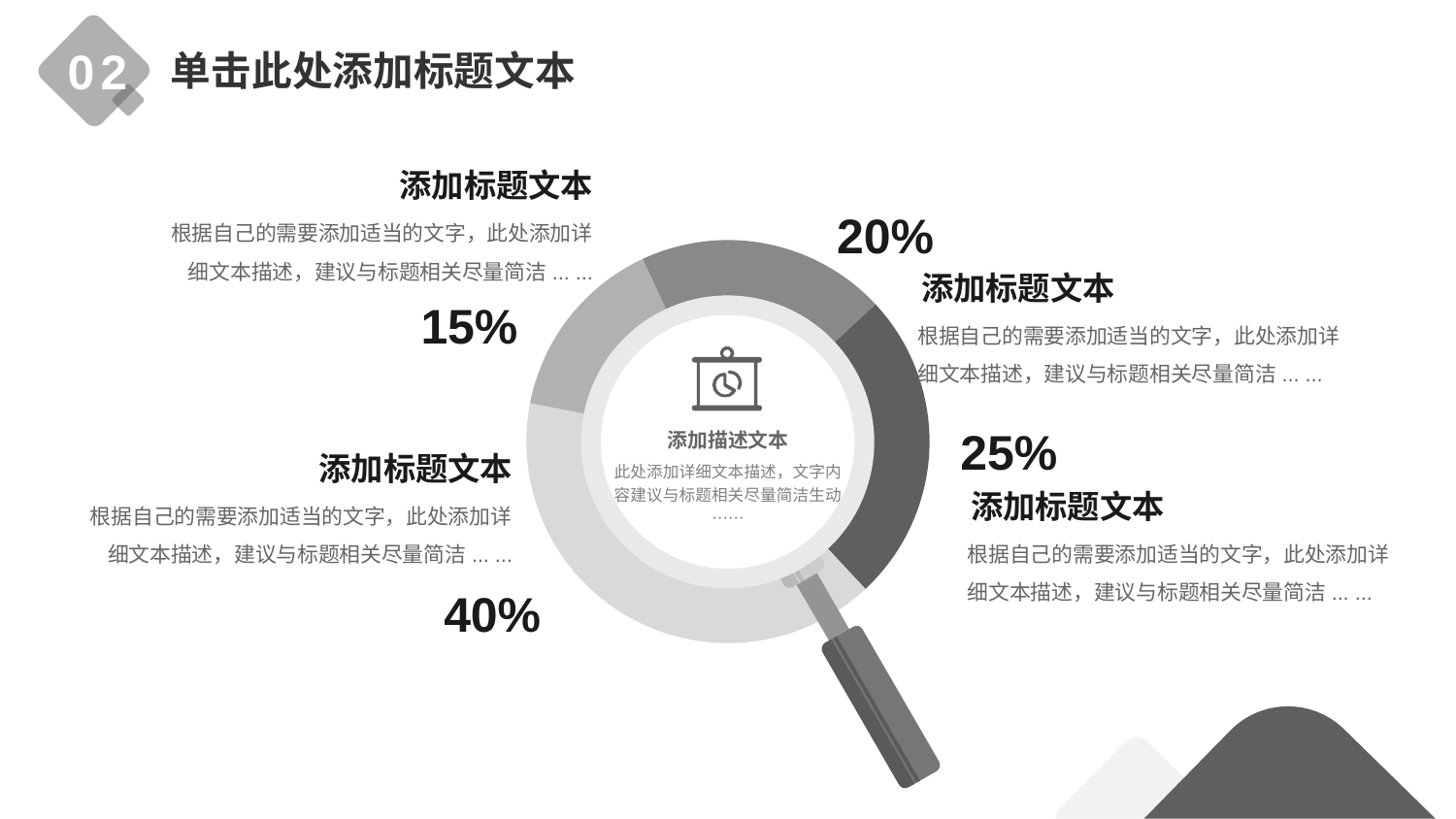

02
单击此处添加标题文本
添加标题文本
根据自己的需要添加适当的文字，此处添加详细文本描述，建议与标题相关尽量简洁... ...
20%

### Chart

| Category | 销售额 |
|---|---|
| 红 | 25.0 |
| 蓝 | 40.0 |
| 青 | 15.0 |
| 橙 | 20.0 |
添加标题文本
根据自己的需要添加适当的文字，此处添加详细文本描述，建议与标题相关尽量简洁... ...
15%

25%
添加描述文本
此处添加详细文本描述，文字内容建议与标题相关尽量简洁生动……
添加标题文本
根据自己的需要添加适当的文字，此处添加详细文本描述，建议与标题相关尽量简洁... ...
添加标题文本
根据自己的需要添加适当的文字，此处添加详细文本描述，建议与标题相关尽量简洁... ...
40%